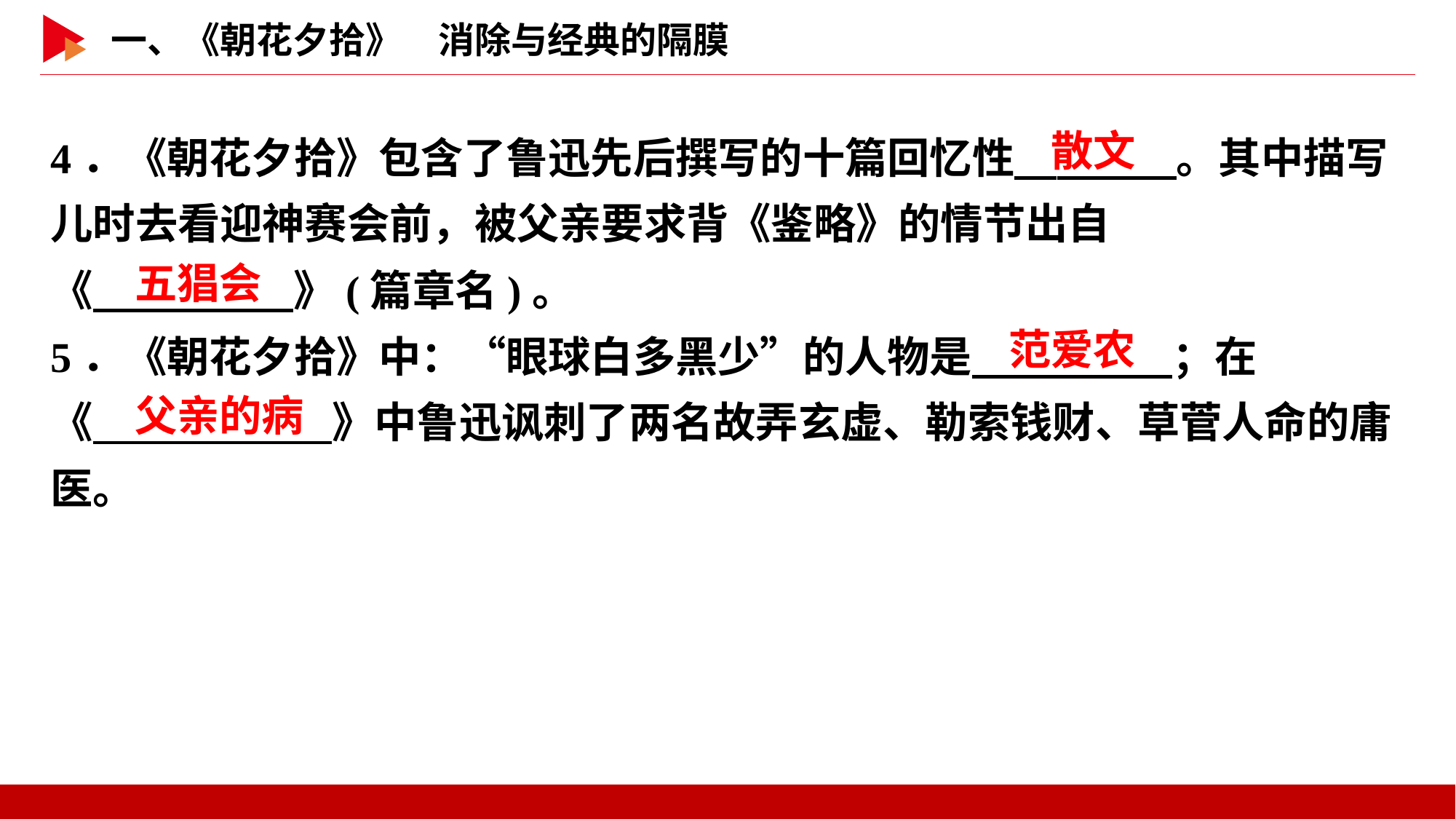

4．《朝花夕拾》包含了鲁迅先后撰写的十篇回忆性　        　。其中描写儿时去看迎神赛会前，被父亲要求背《鉴略》的情节出自
《　            　》(篇章名)。
5．《朝花夕拾》中：“眼球白多黑少”的人物是　            　；在
《　                　》中鲁迅讽刺了两名故弄玄虚、勒索钱财、草菅人命的庸医。
散文
五猖会
范爱农
父亲的病